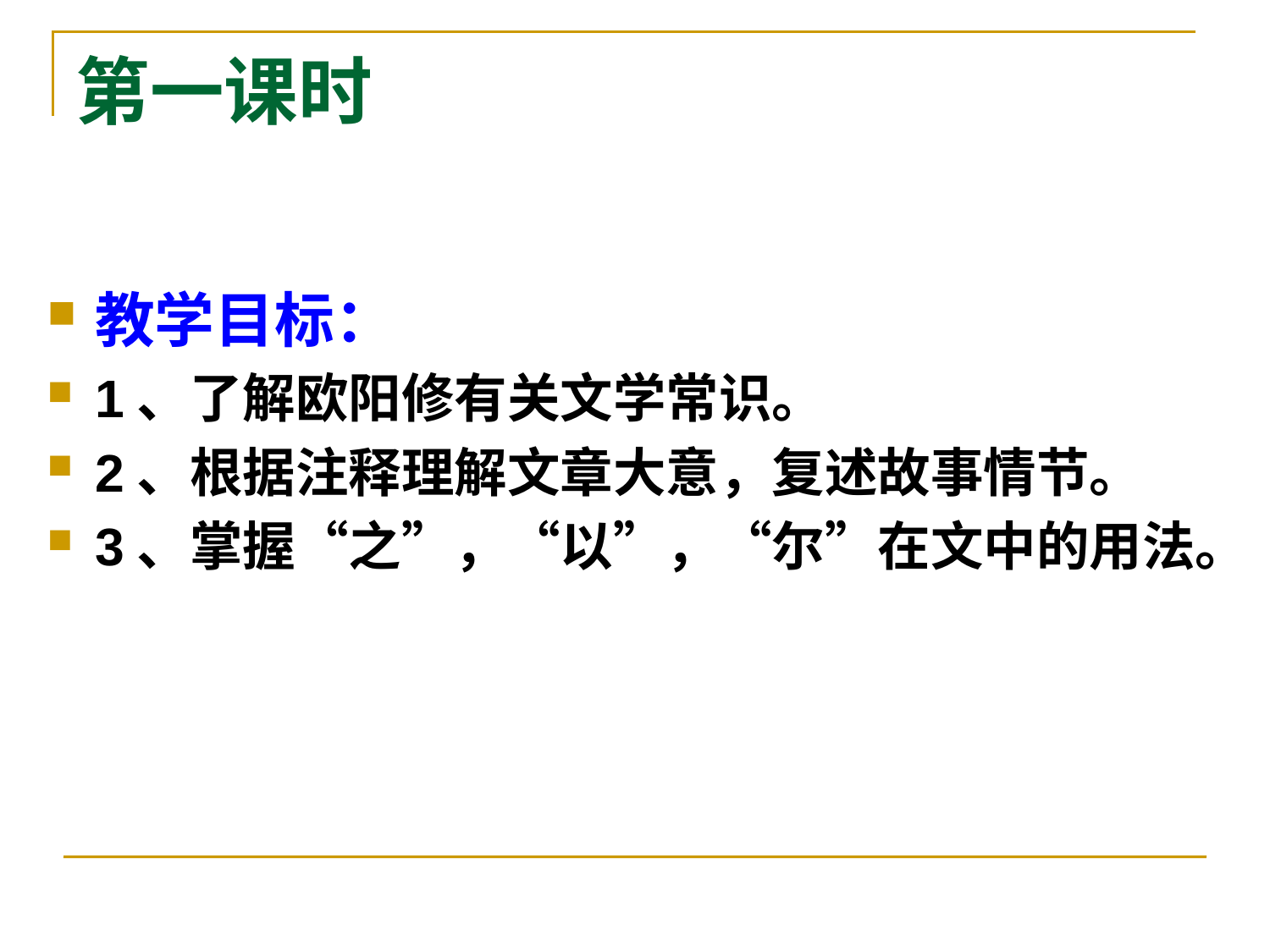

# 第一课时
教学目标：
1、了解欧阳修有关文学常识。
2、根据注释理解文章大意，复述故事情节。
3、掌握“之”，“以”，“尔”在文中的用法。